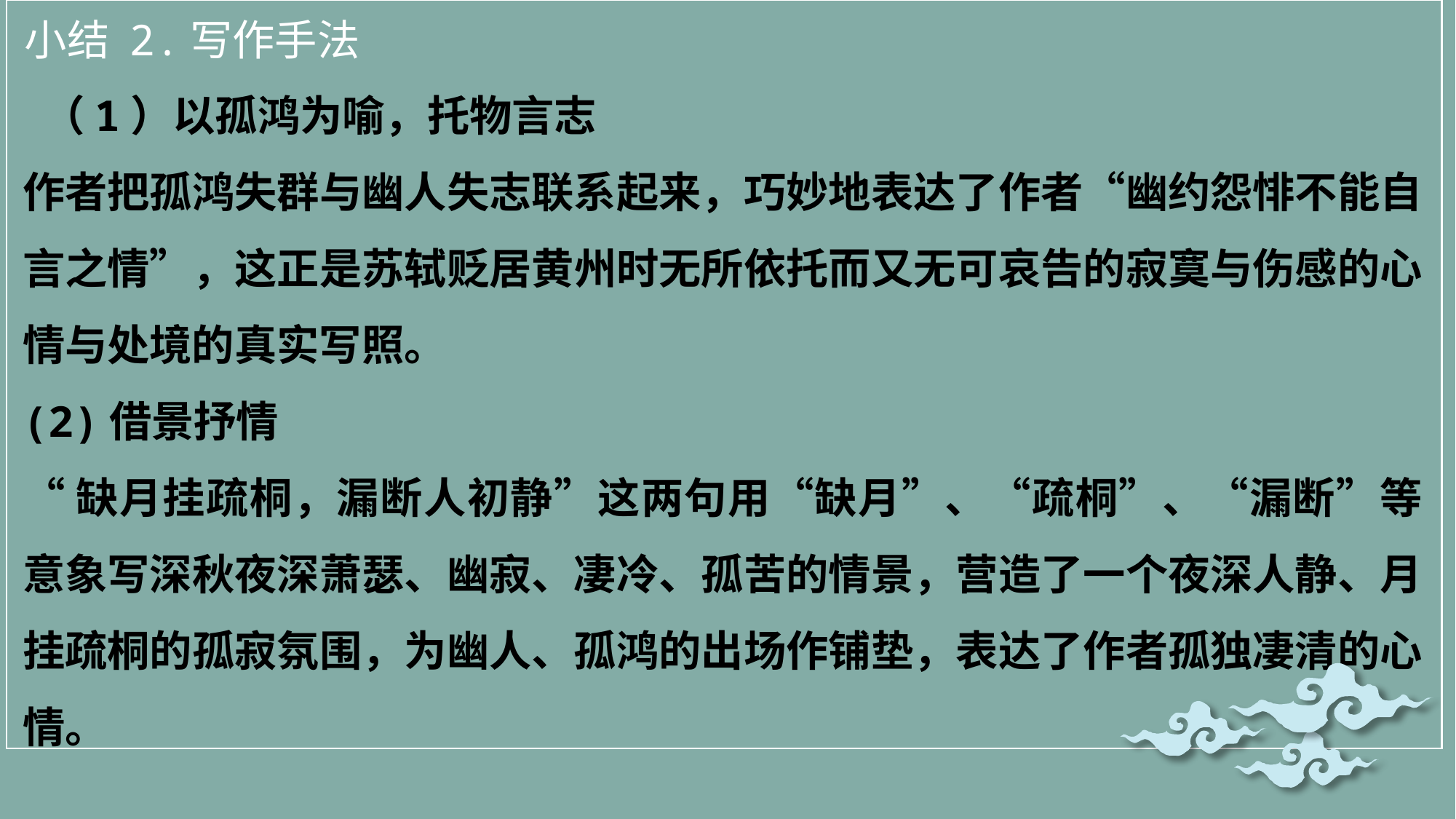

小结 2.写作手法
 （1）以孤鸿为喻，托物言志
作者把孤鸿失群与幽人失志联系起来，巧妙地表达了作者“幽约怨悱不能自言之情”，这正是苏轼贬居黄州时无所依托而又无可哀告的寂寞与伤感的心情与处境的真实写照。
(2)借景抒情
“缺月挂疏桐，漏断人初静”这两句用“缺月”、“疏桐”、“漏断”等意象写深秋夜深萧瑟、幽寂、凄冷、孤苦的情景，营造了一个夜深人静、月挂疏桐的孤寂氛围，为幽人、孤鸿的出场作铺垫，表达了作者孤独凄清的心情。